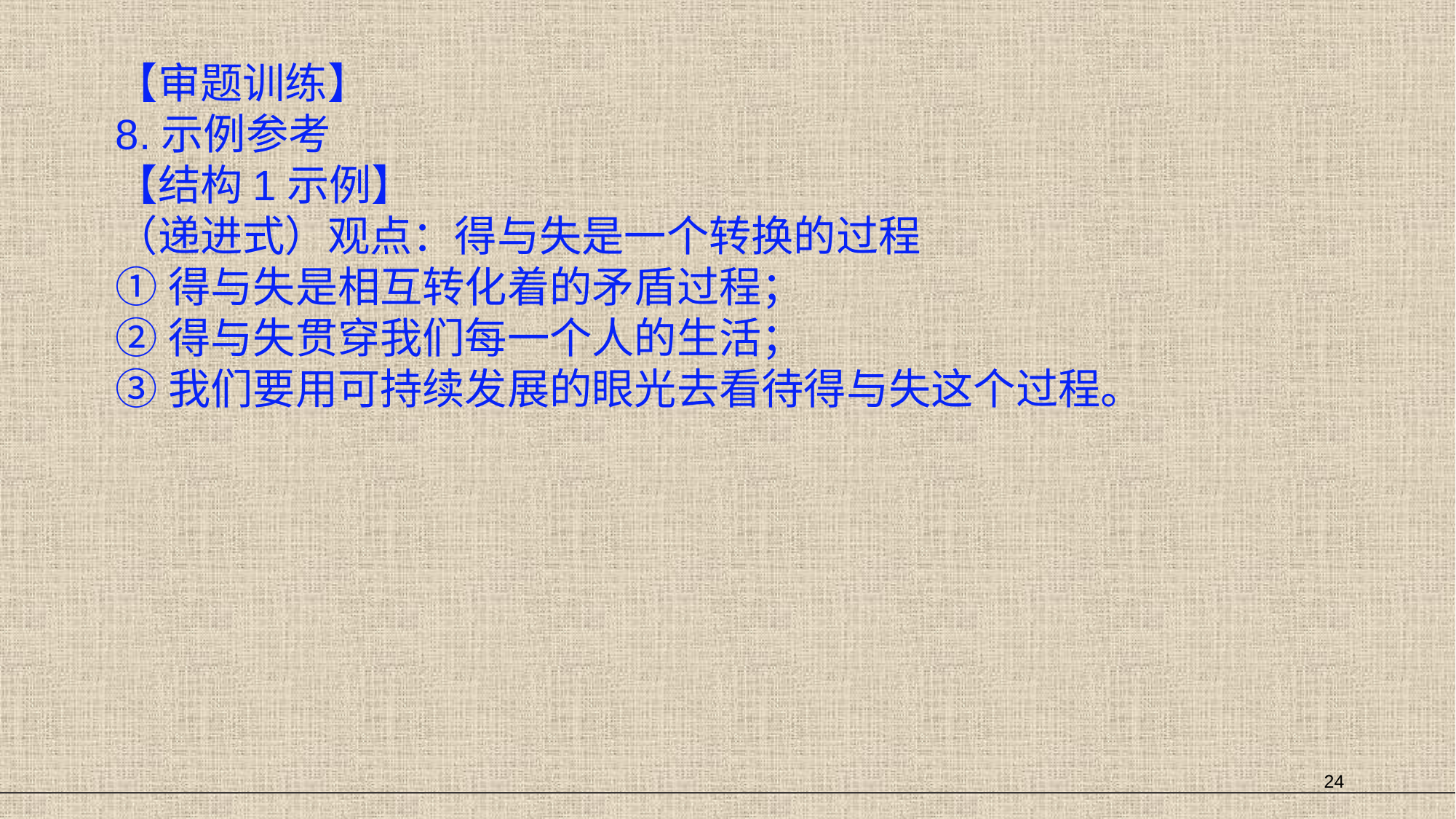

【审题训练】
8.示例参考
【结构1示例】
（递进式）观点：得与失是一个转换的过程
①得与失是相互转化着的矛盾过程；
②得与失贯穿我们每一个人的生活；
③我们要用可持续发展的眼光去看待得与失这个过程。
24